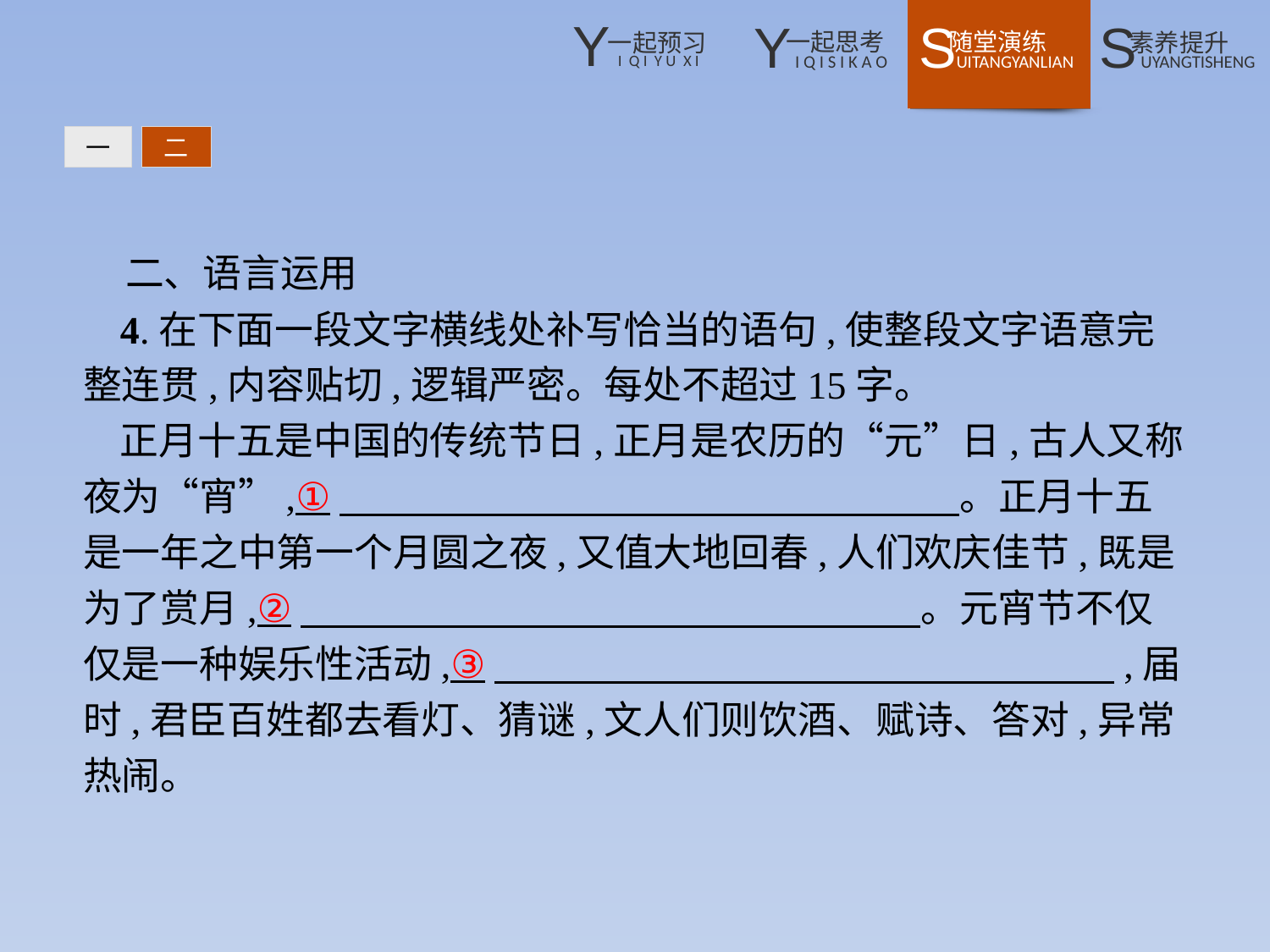

一
二
二、语言运用
4.在下面一段文字横线处补写恰当的语句,使整段文字语意完整连贯,内容贴切,逻辑严密。每处不超过15字。
正月十五是中国的传统节日,正月是农历的“元”日,古人又称夜为“宵”,①　　　　　　　　　　　　　　　　。正月十五是一年之中第一个月圆之夜,又值大地回春,人们欢庆佳节,既是为了赏月,②　　　　　　　　　　　　　　　　。元宵节不仅仅是一种娱乐性活动,③　　　　　　　　　　　　　　　　,届时,君臣百姓都去看灯、猜谜,文人们则饮酒、赋诗、答对,异常热闹。